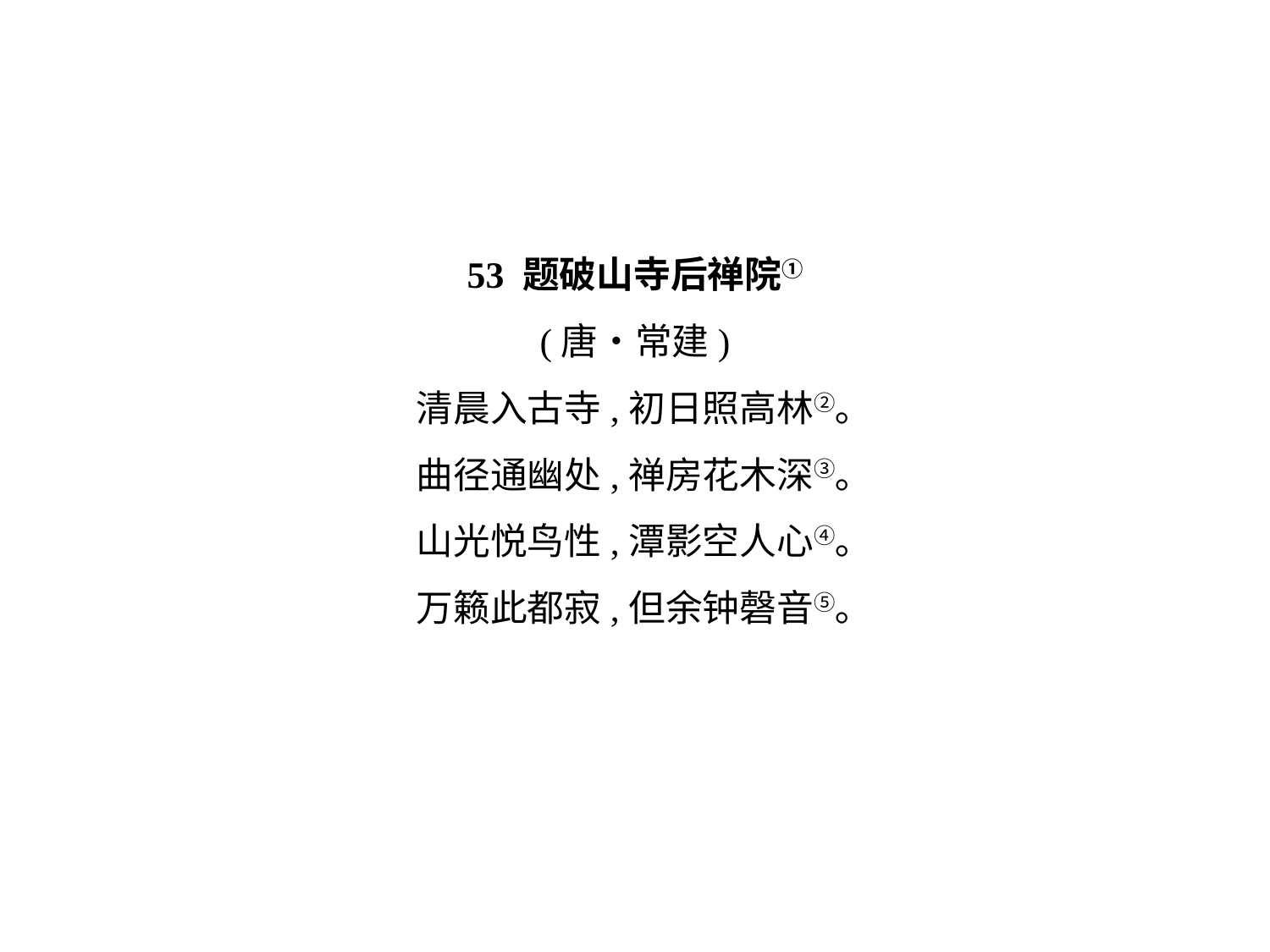

53 题破山寺后禅院①
(唐•常建)
清晨入古寺,初日照高林②｡
曲径通幽处,禅房花木深③｡
山光悦鸟性,潭影空人心④｡
万籁此都寂,但余钟磬音⑤｡